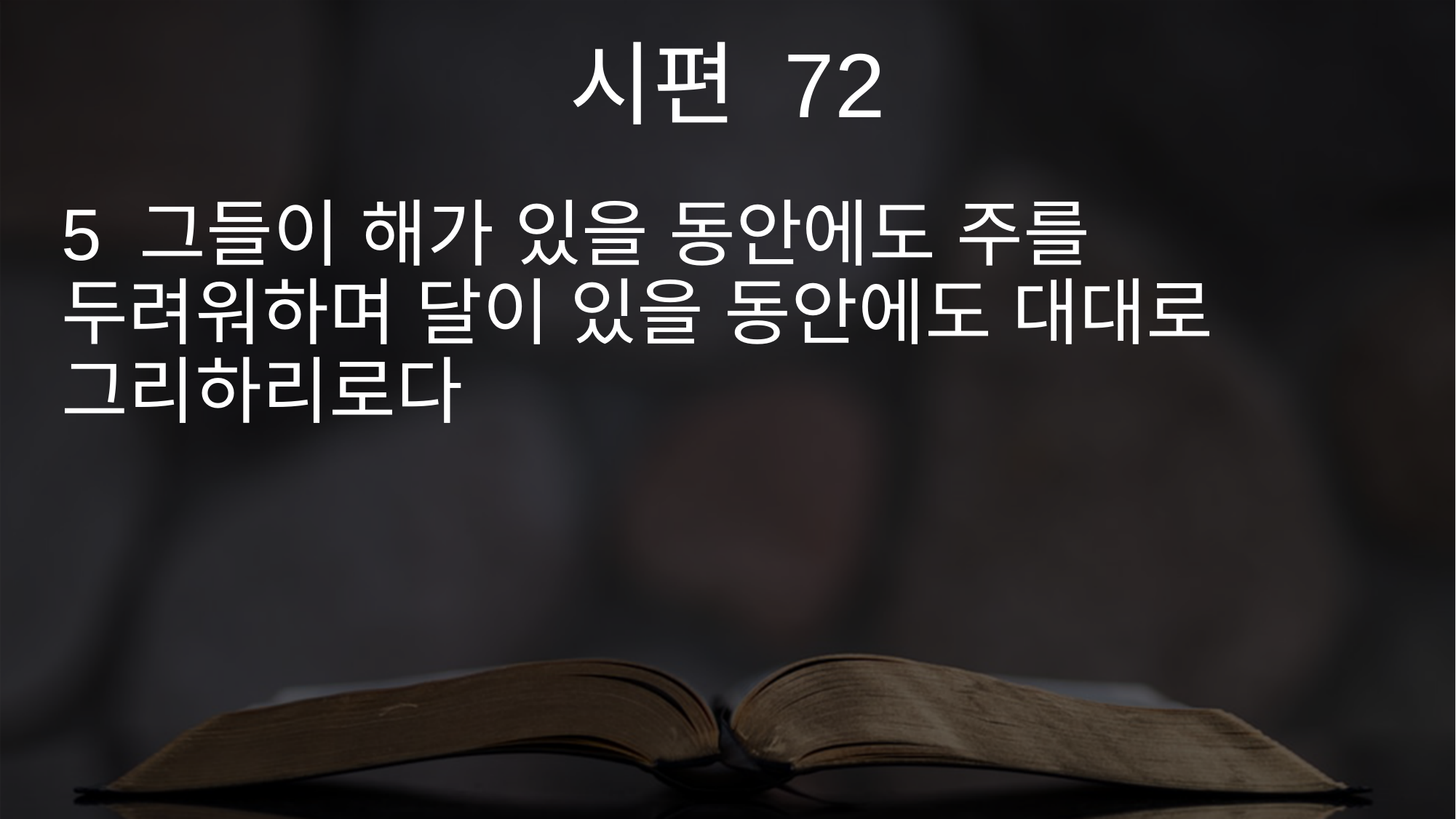

시편 72
5 그들이 해가 있을 동안에도 주를 두려워하며 달이 있을 동안에도 대대로 그리하리로다